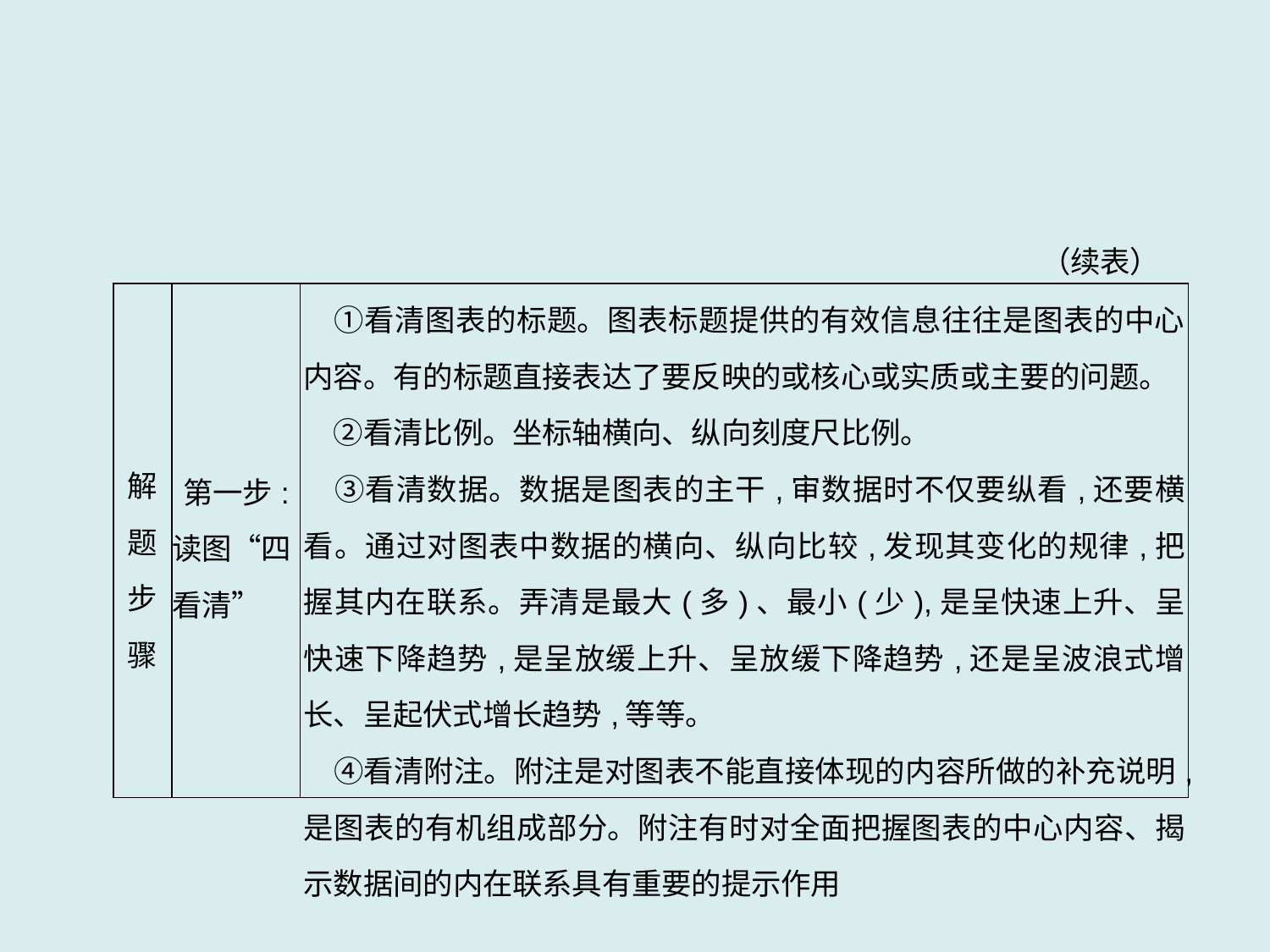

（续表）
| 解题 步骤 | 第一步: 读图“四看清” | ①看清图表的标题。图表标题提供的有效信息往往是图表的中心内容。有的标题直接表达了要反映的或核心或实质或主要的问题。 　②看清比例。坐标轴横向、纵向刻度尺比例。 　③看清数据。数据是图表的主干,审数据时不仅要纵看,还要横看。通过对图表中数据的横向、纵向比较,发现其变化的规律,把握其内在联系。弄清是最大(多)、最小(少),是呈快速上升、呈快速下降趋势,是呈放缓上升、呈放缓下降趋势,还是呈波浪式增长、呈起伏式增长趋势,等等。 　④看清附注。附注是对图表不能直接体现的内容所做的补充说明,是图表的有机组成部分。附注有时对全面把握图表的中心内容、揭示数据间的内在联系具有重要的提示作用 |
| --- | --- | --- |